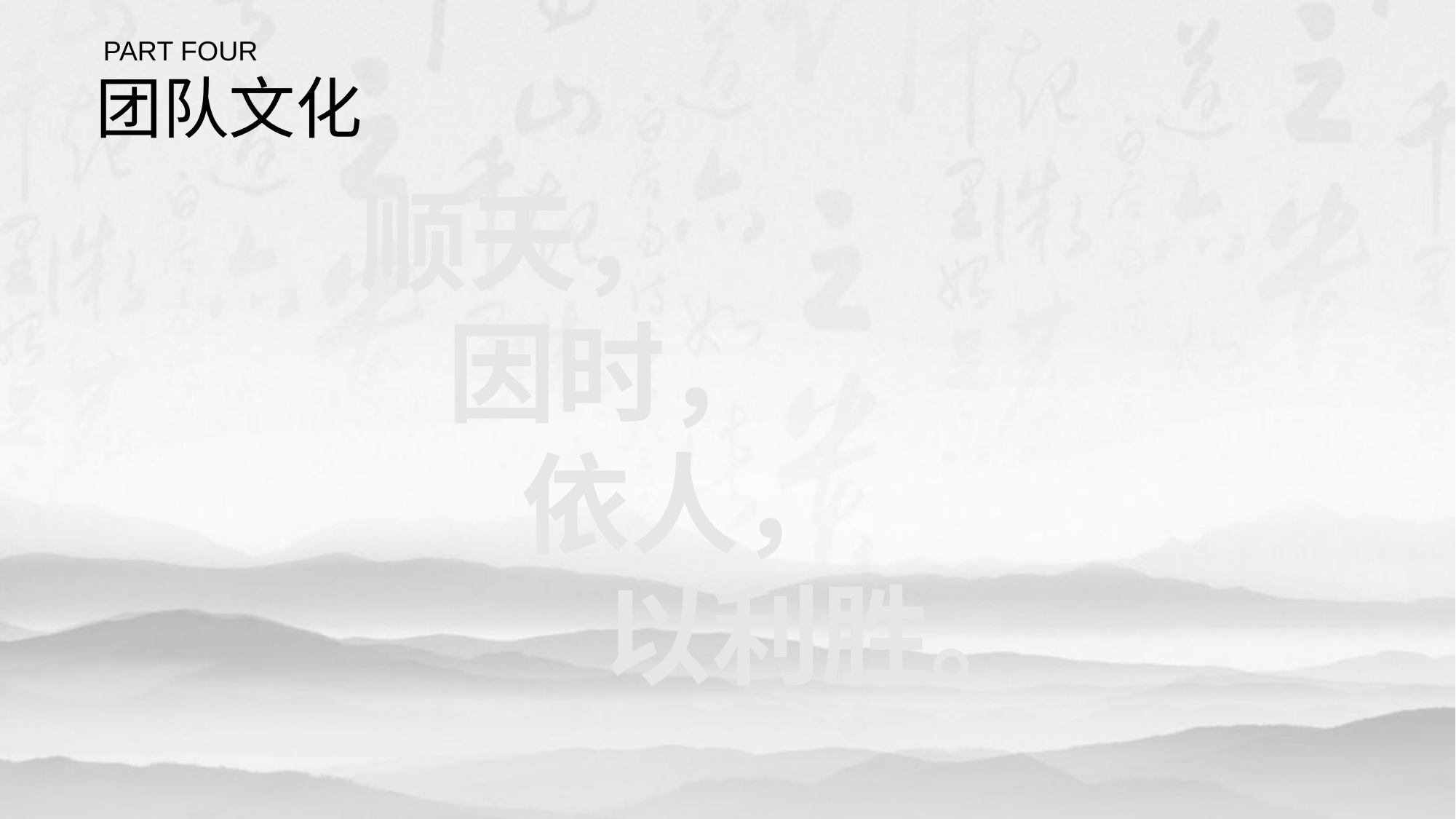

PART FOUR
团队文化
顺天，
      因时，
            依人，
                       以利胜。